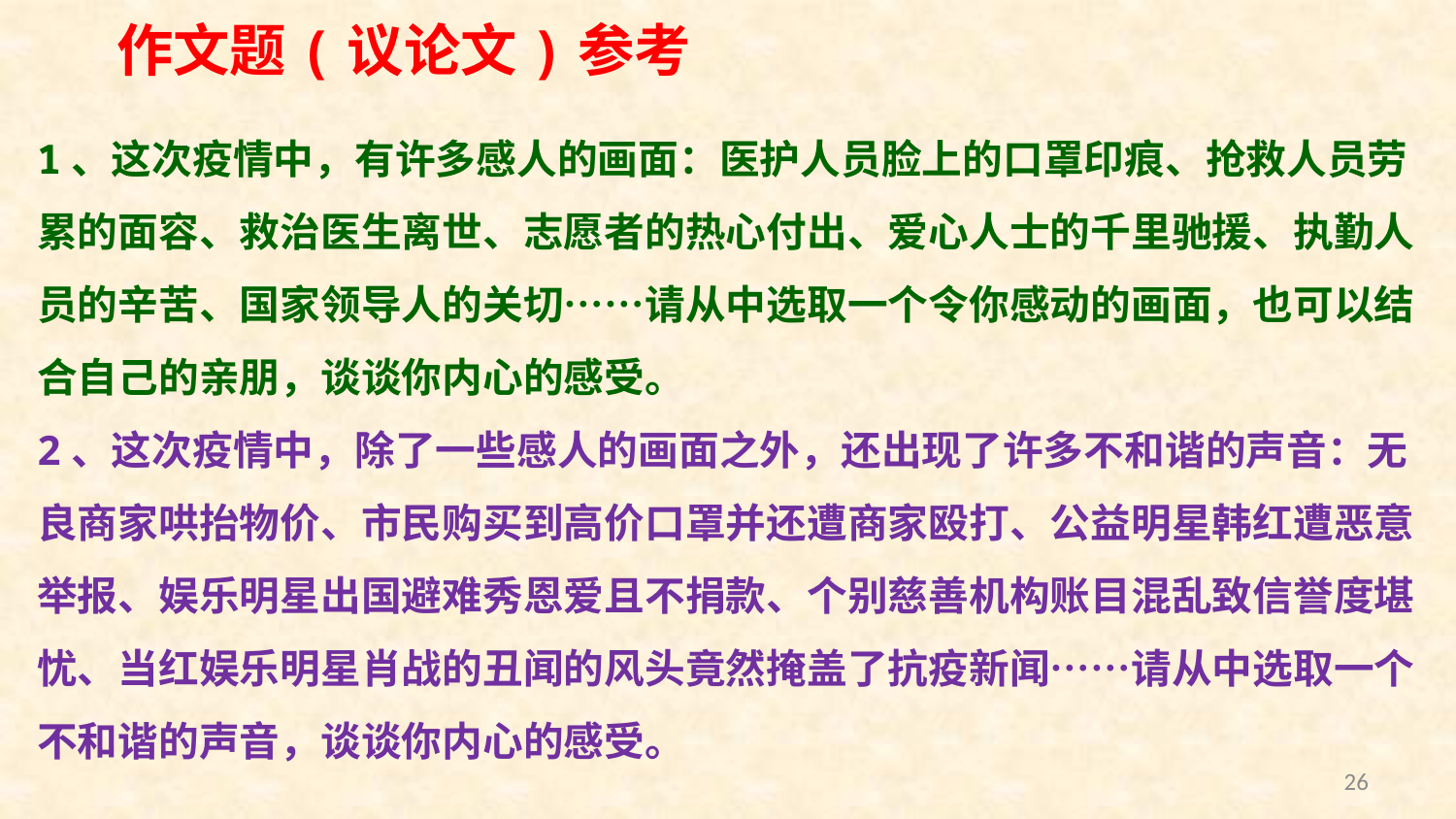

作文题(议论文)参考
1、这次疫情中，有许多感人的画面：医护人员脸上的口罩印痕、抢救人员劳累的面容、救治医生离世、志愿者的热心付出、爱心人士的千里驰援、执勤人员的辛苦、国家领导人的关切……请从中选取一个令你感动的画面，也可以结合自己的亲朋，谈谈你内心的感受。
2、这次疫情中，除了一些感人的画面之外，还出现了许多不和谐的声音：无良商家哄抬物价、市民购买到高价口罩并还遭商家殴打、公益明星韩红遭恶意举报、娱乐明星出国避难秀恩爱且不捐款、个别慈善机构账目混乱致信誉度堪忧、当红娱乐明星肖战的丑闻的风头竟然掩盖了抗疫新闻……请从中选取一个不和谐的声音，谈谈你内心的感受。
26